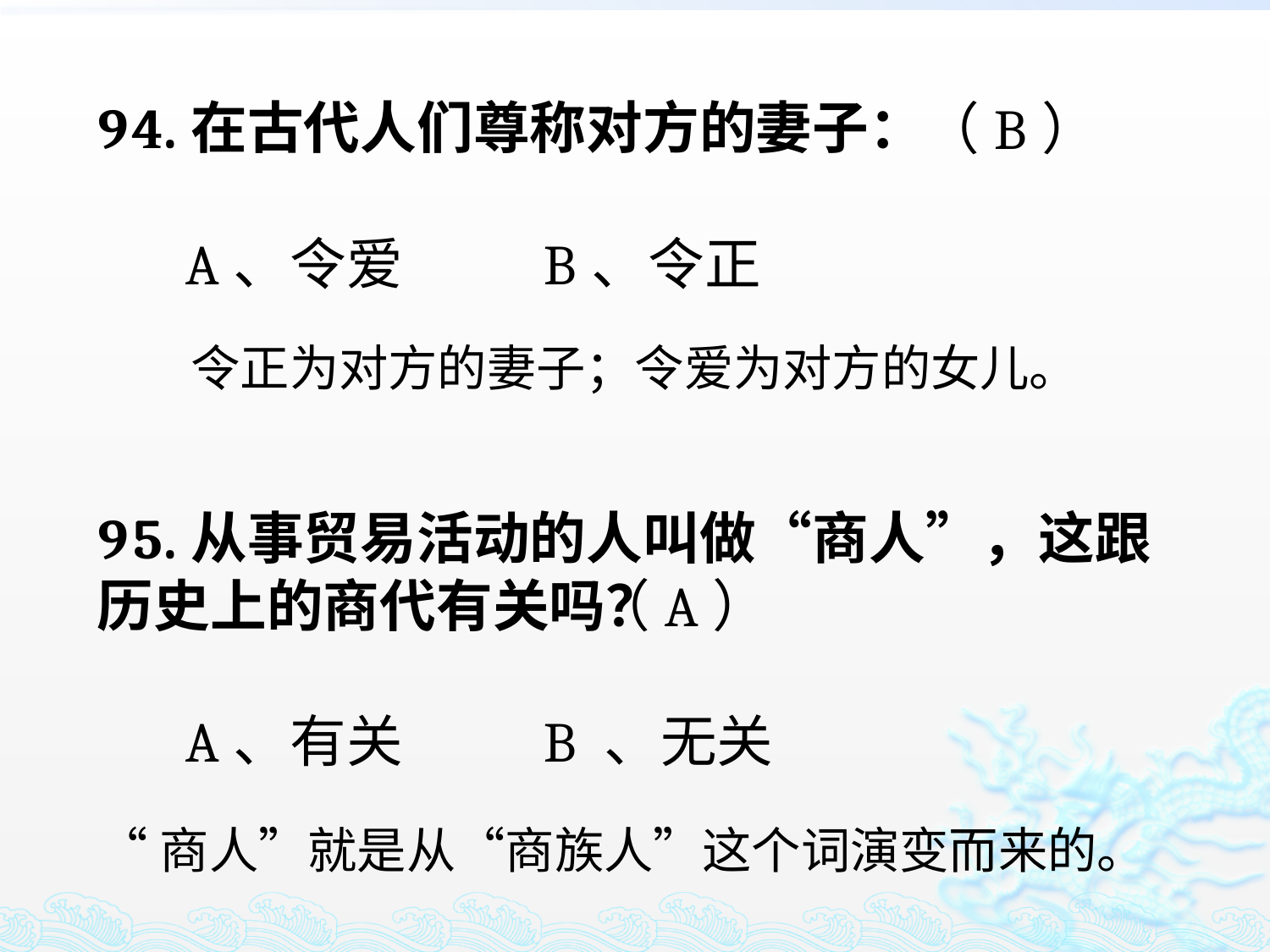

94.在古代人们尊称对方的妻子：

       A、令爱          B、令正
（B）
令正为对方的妻子；令爱为对方的女儿。
95.从事贸易活动的人叫做“商人”，这跟历史上的商代有关吗？

       A、有关          B 、无关
（A）
“商人”就是从“商族人”这个词演变而来的。